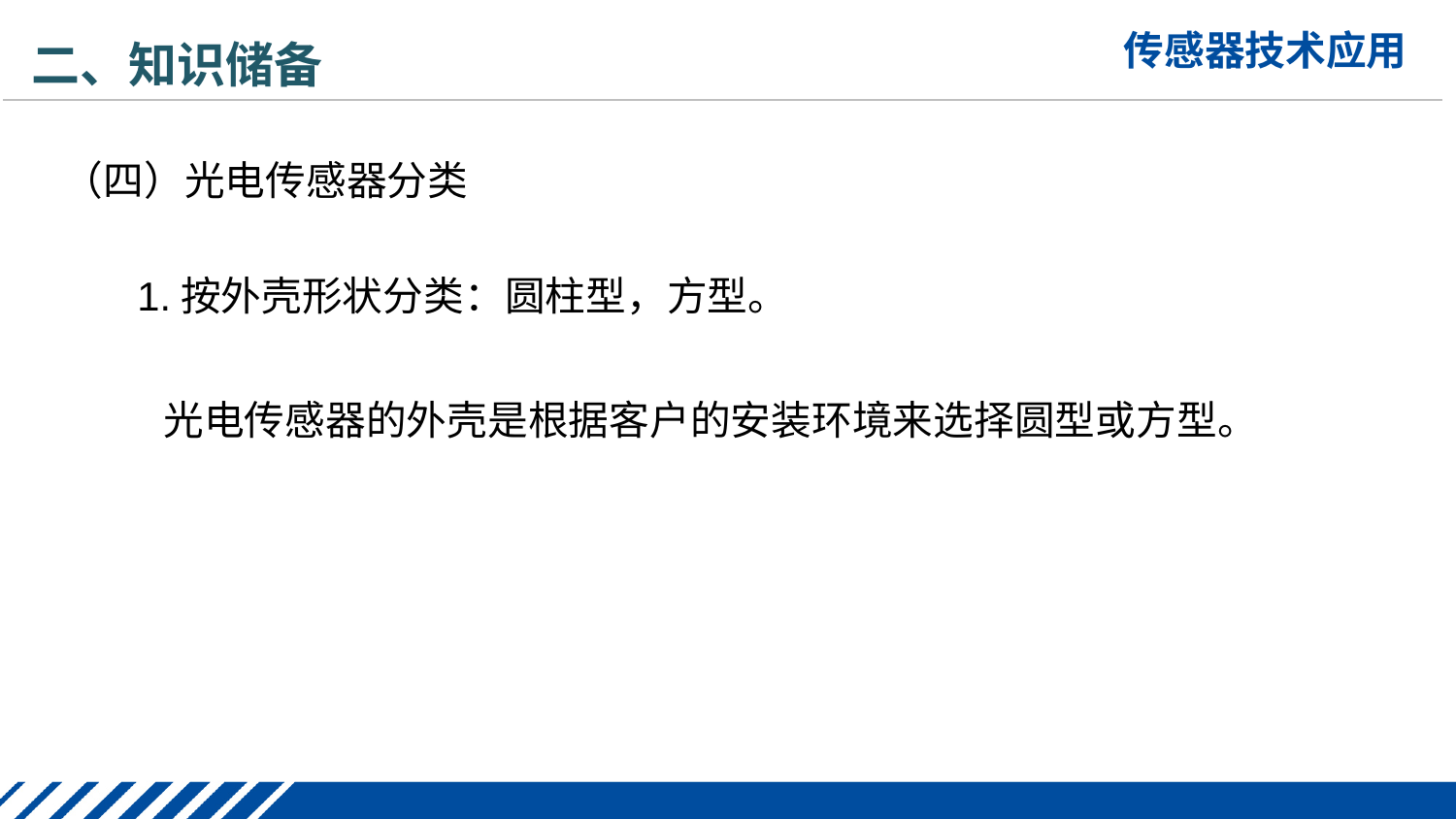

二、知识储备
（四）光电传感器分类
1.按外壳形状分类：圆柱型，方型。
光电传感器的外壳是根据客户的安装环境来选择圆型或方型。